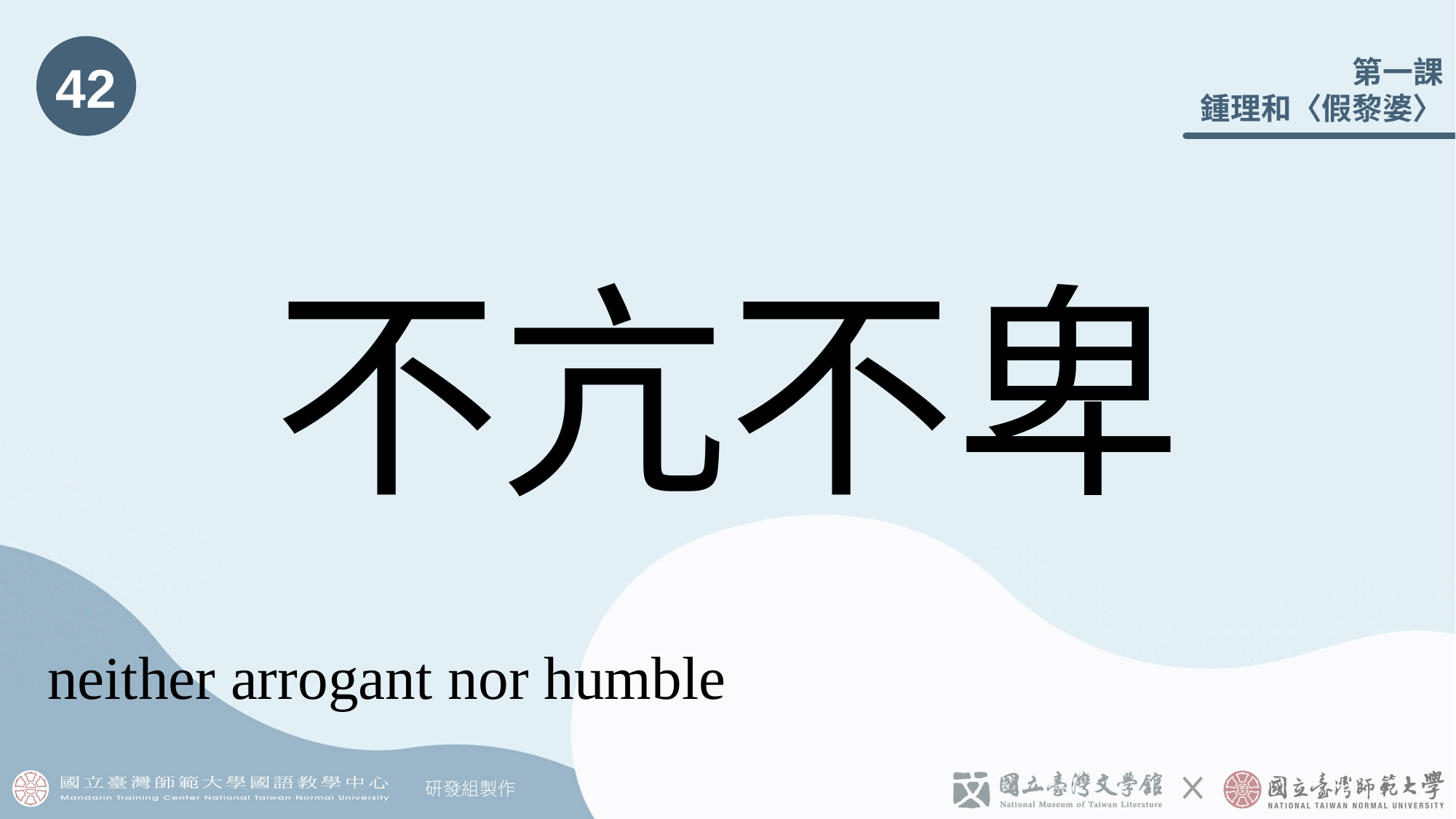

42
# 不󠇡亢不卑
neither arrogant nor humble